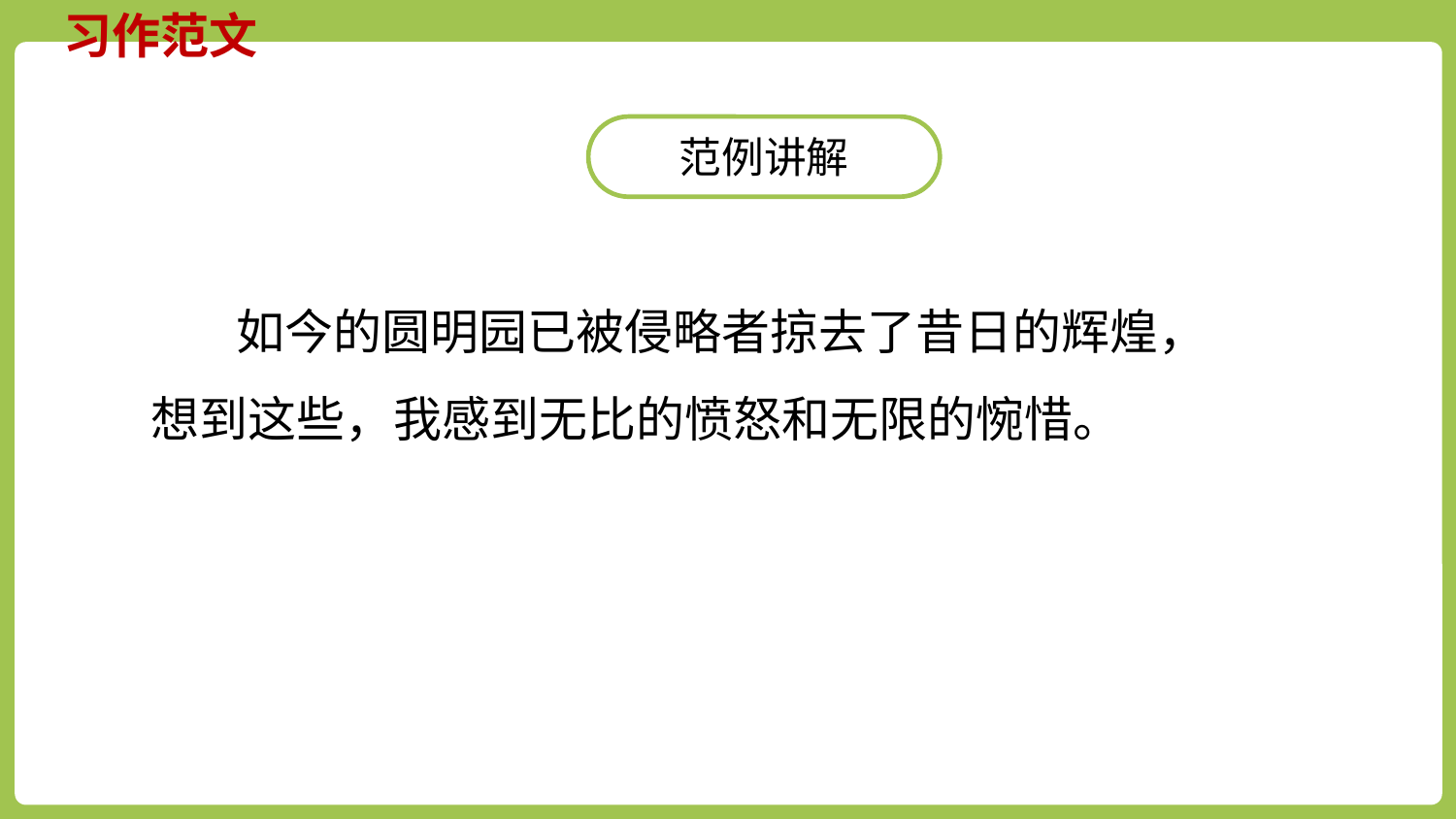

习作范文
范例讲解

如今的圆明园已被侵略者掠去了昔日的辉煌，想到这些，我感到无比的愤怒和无限的惋惜。